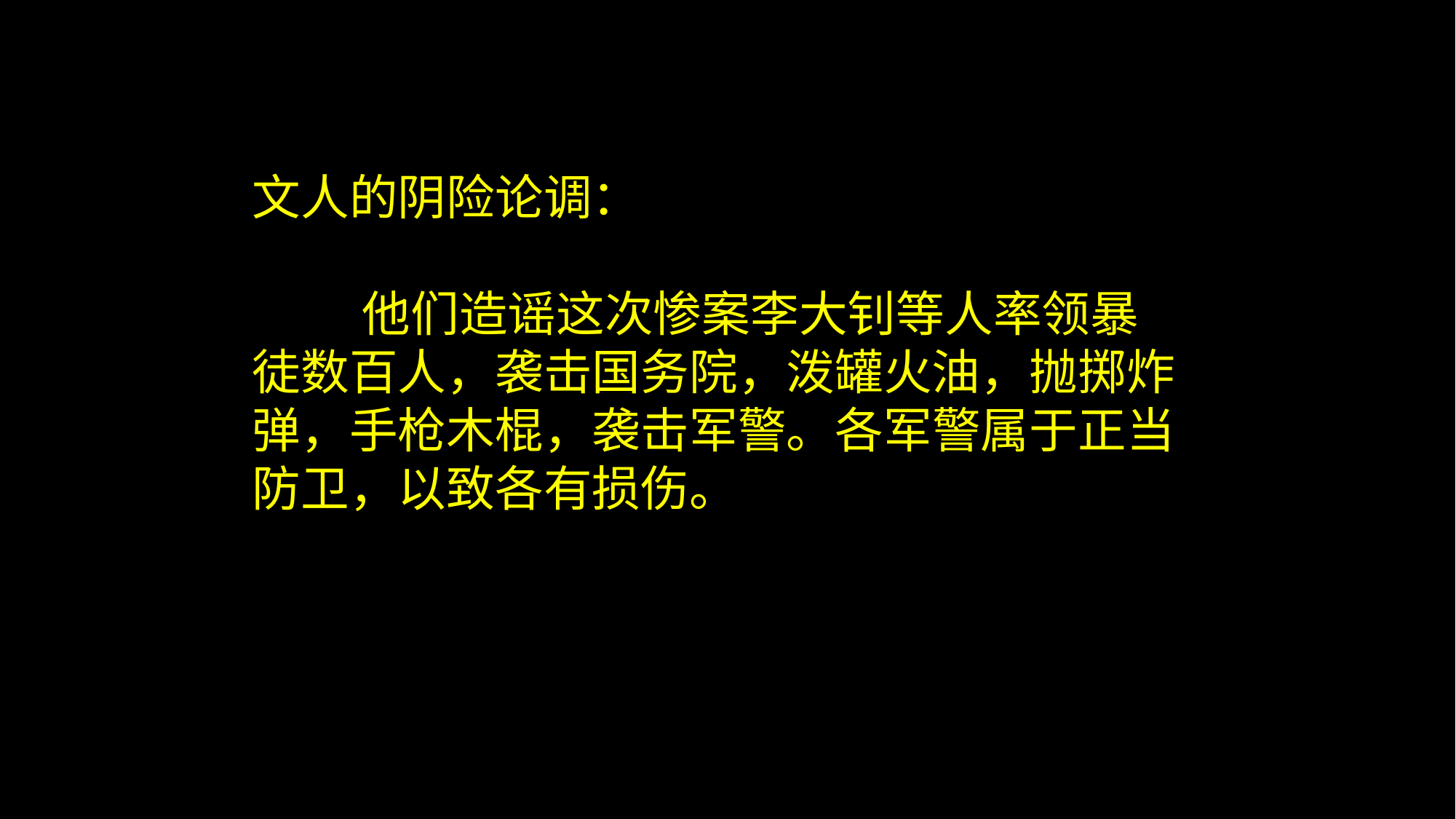

文人的阴险论调：

         他们造谣这次惨案李大钊等人率领暴徒数百人，袭击国务院，泼罐火油，抛掷炸弹，手枪木棍，袭击军警。各军警属于正当防卫，以致各有损伤。